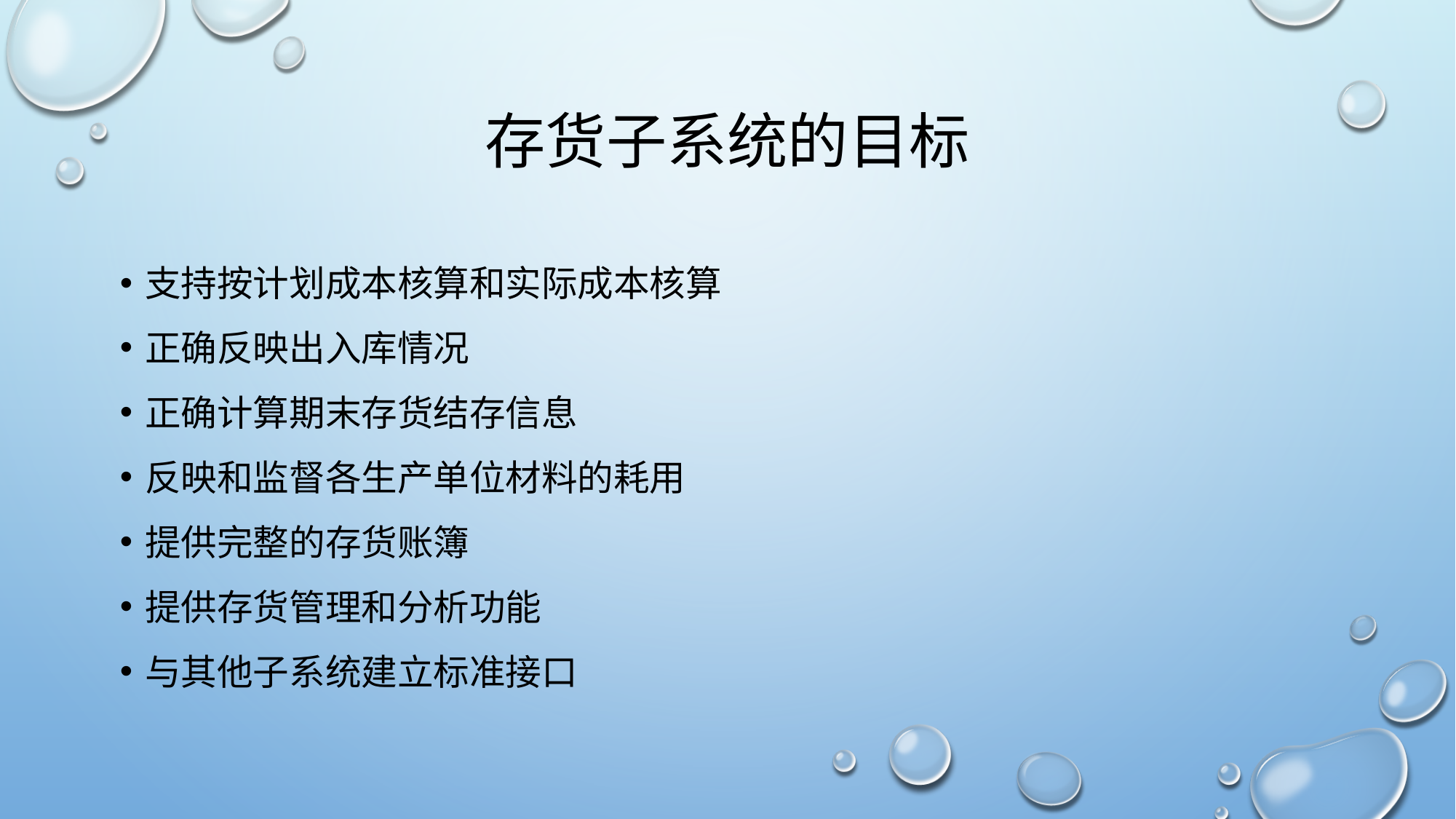

# 存货子系统的目标
支持按计划成本核算和实际成本核算
正确反映出入库情况
正确计算期末存货结存信息
反映和监督各生产单位材料的耗用
提供完整的存货账簿
提供存货管理和分析功能
与其他子系统建立标准接口